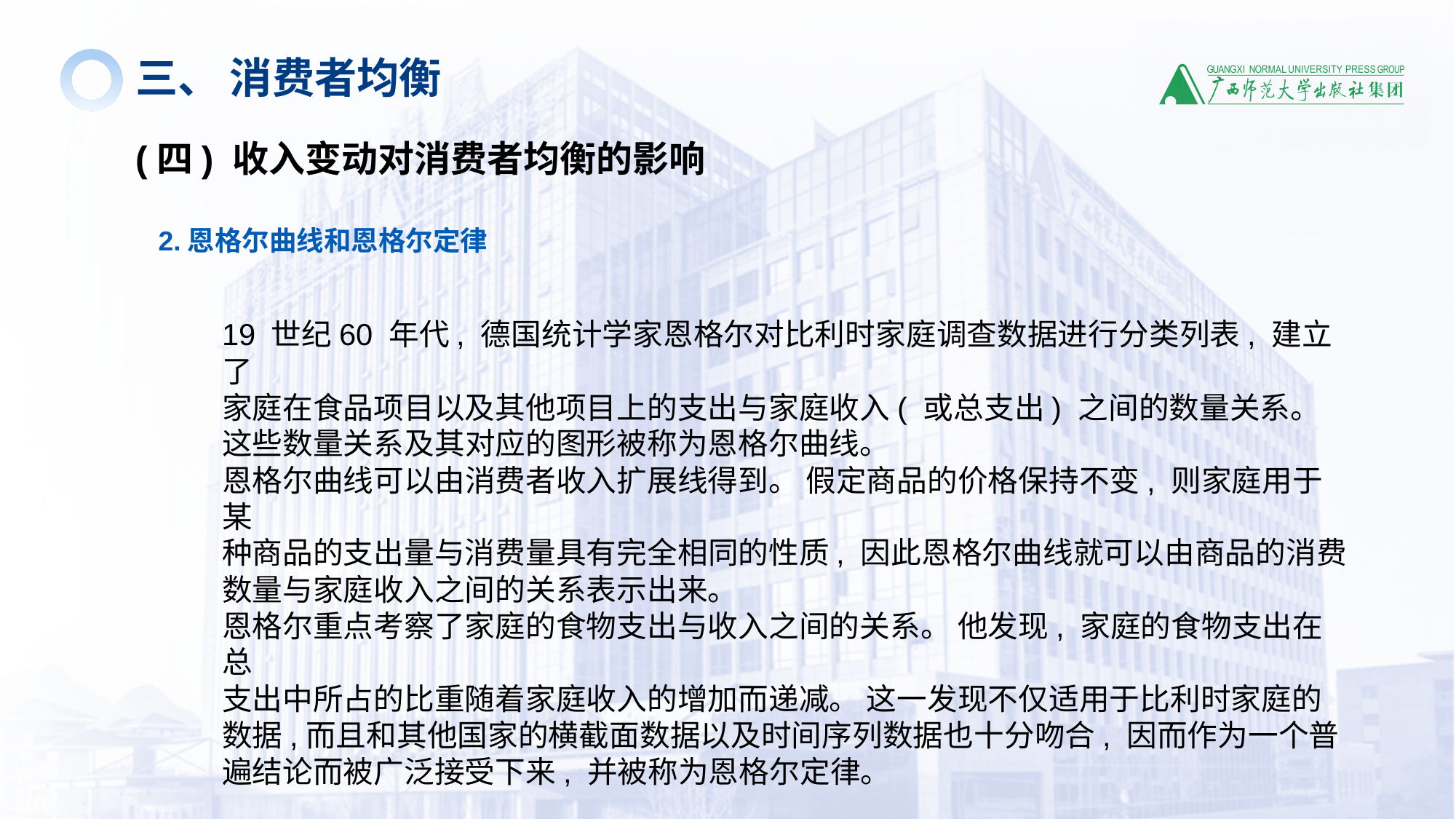

三、 消费者均衡

(四) 收入变动对消费者均衡的影响
2.恩格尔曲线和恩格尔定律
19 世纪60 年代, 德国统计学家恩格尔对比利时家庭调查数据进行分类列表, 建立了
家庭在食品项目以及其他项目上的支出与家庭收入( 或总支出) 之间的数量关系。 这些数量关系及其对应的图形被称为恩格尔曲线。
恩格尔曲线可以由消费者收入扩展线得到。 假定商品的价格保持不变, 则家庭用于某
种商品的支出量与消费量具有完全相同的性质, 因此恩格尔曲线就可以由商品的消费数量与家庭收入之间的关系表示出来。
恩格尔重点考察了家庭的食物支出与收入之间的关系。 他发现, 家庭的食物支出在总
支出中所占的比重随着家庭收入的增加而递减。 这一发现不仅适用于比利时家庭的数据,而且和其他国家的横截面数据以及时间序列数据也十分吻合, 因而作为一个普遍结论而被广泛接受下来, 并被称为恩格尔定律。